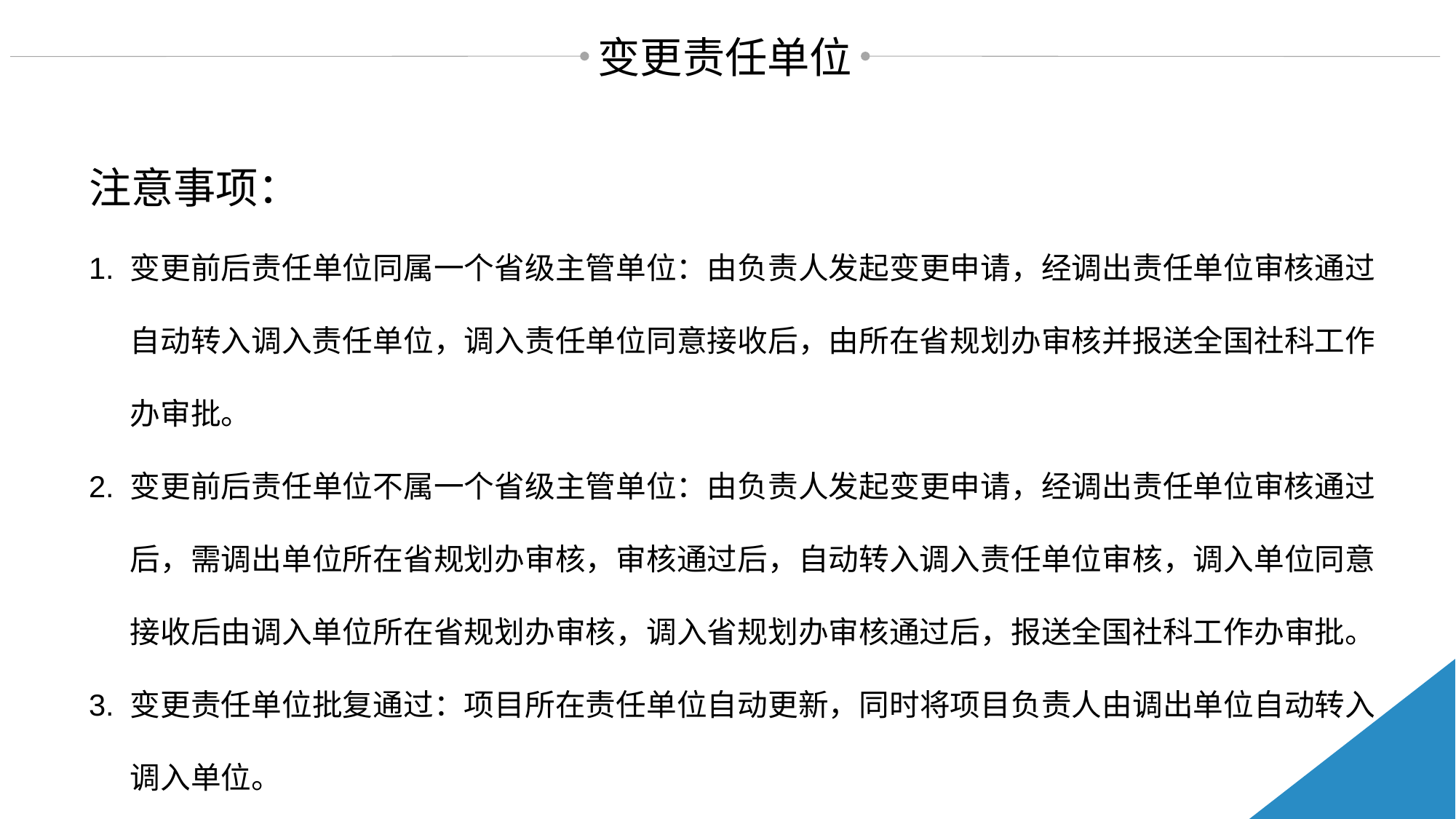

变更责任单位
注意事项：
变更前后责任单位同属一个省级主管单位：由负责人发起变更申请，经调出责任单位审核通过自动转入调入责任单位，调入责任单位同意接收后，由所在省规划办审核并报送全国社科工作办审批。
变更前后责任单位不属一个省级主管单位：由负责人发起变更申请，经调出责任单位审核通过后，需调出单位所在省规划办审核，审核通过后，自动转入调入责任单位审核，调入单位同意接收后由调入单位所在省规划办审核，调入省规划办审核通过后，报送全国社科工作办审批。
变更责任单位批复通过：项目所在责任单位自动更新，同时将项目负责人由调出单位自动转入调入单位。